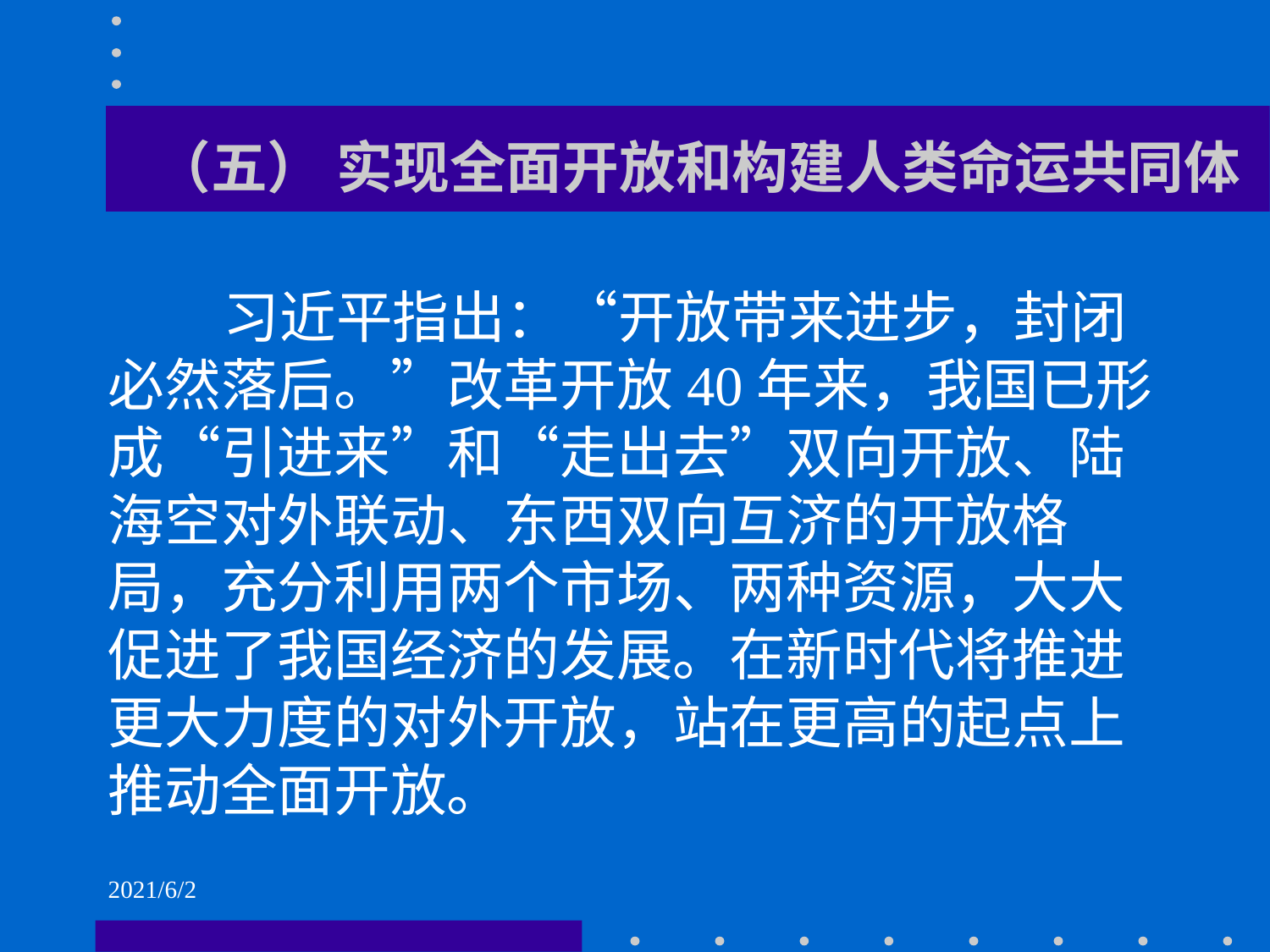

# （五） 实现全面开放和构建人类命运共同体
        习近平指出：“开放带来进步，封闭必然落后。”改革开放40年来，我国已形成“引进来”和“走出去”双向开放、陆海空对外联动、东西双向互济的开放格局，充分利用两个市场、两种资源，大大促进了我国经济的发展。在新时代将推进更大力度的对外开放，站在更高的起点上推动全面开放。

2021/6/2